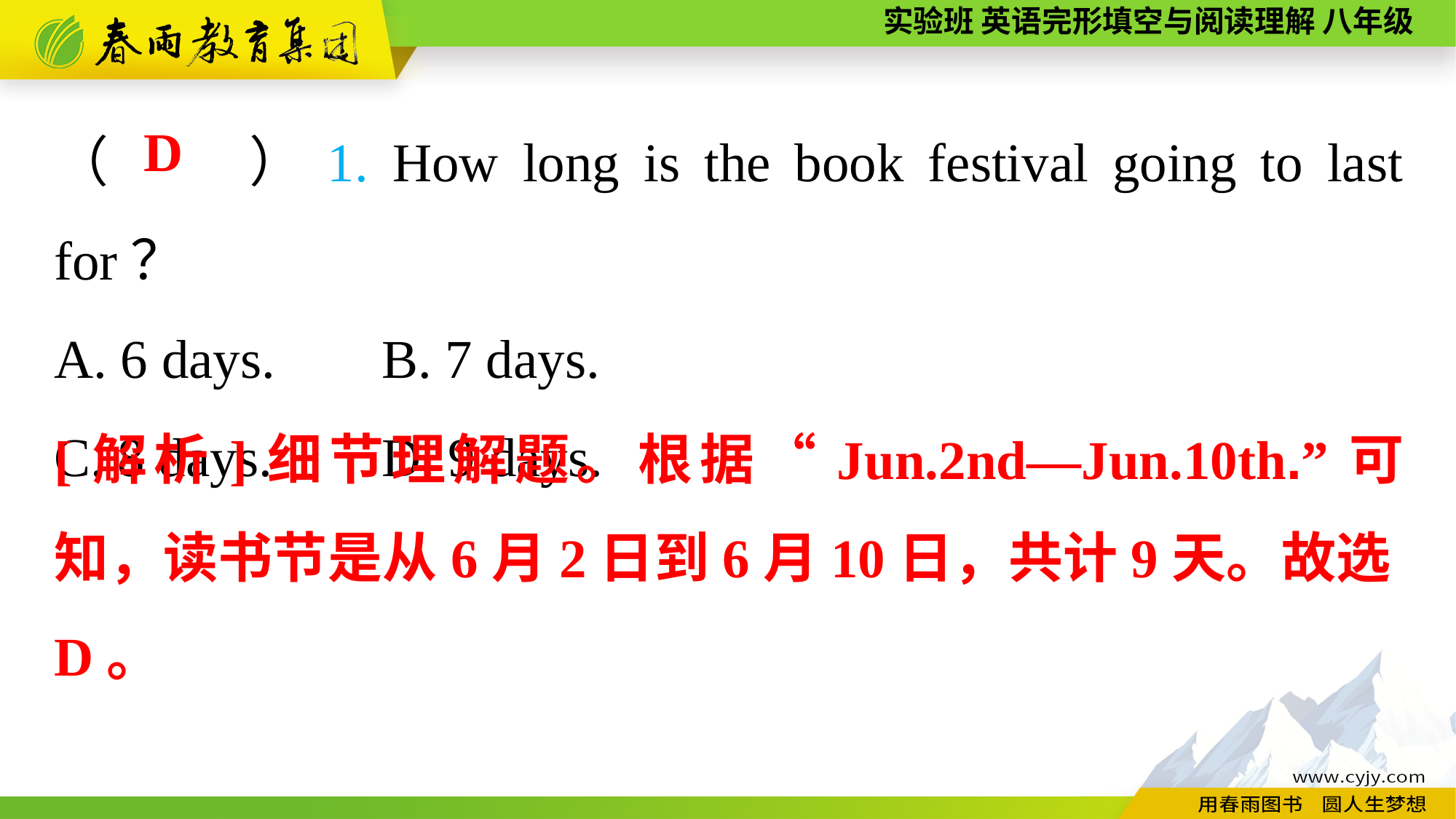

（　　）1. How long is the book festival going to last for？
A. 6 days.	B. 7 days.
C. 8 days.	D. 9 days.
D
[解析]细节理解题。根据“Jun.2nd—Jun.10th.”可知，读书节是从6月2日到6月10日，共计9天。故选D。